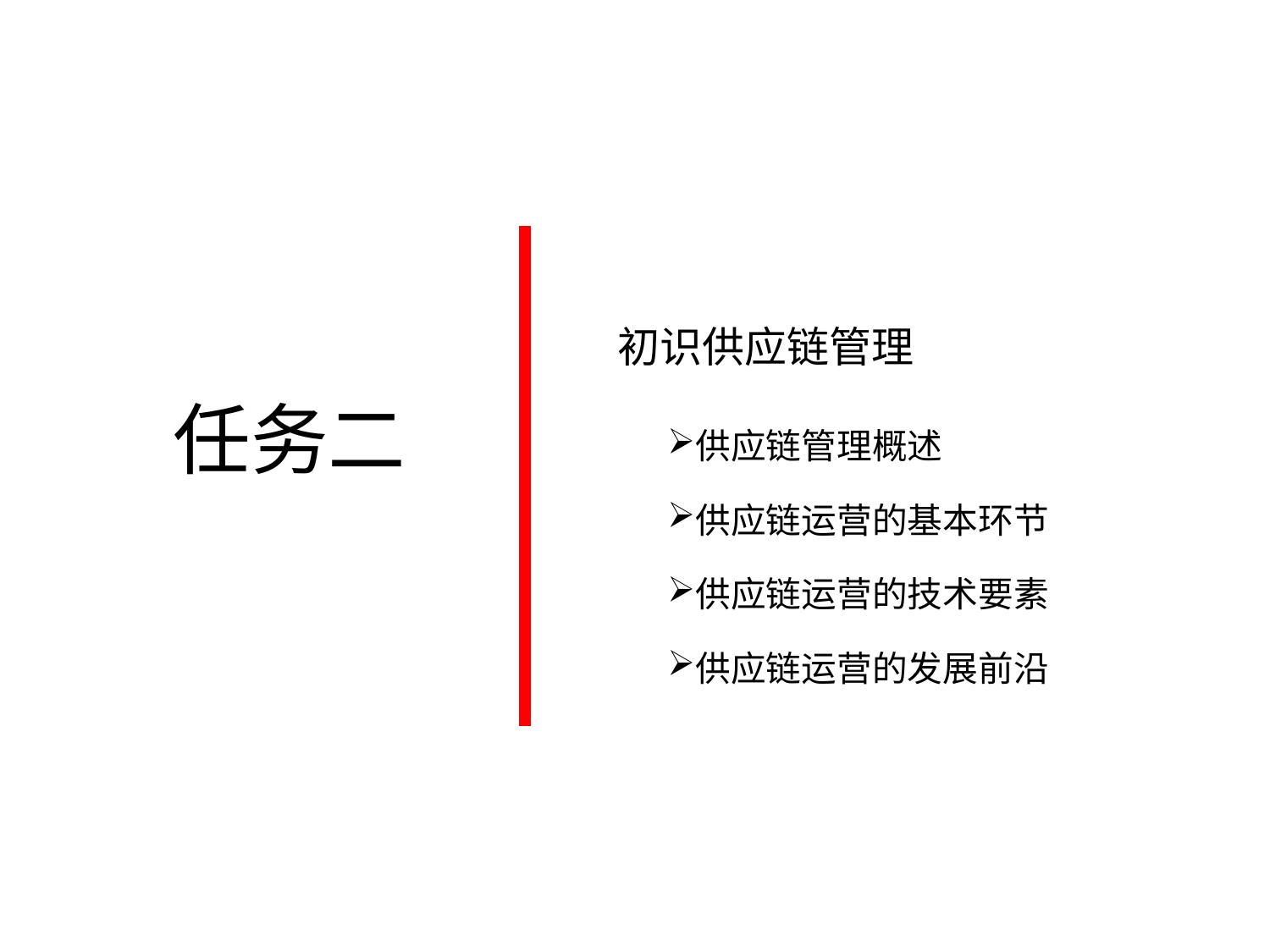

初识供应链管理
供应链管理概述
供应链运营的基本环节
供应链运营的技术要素
供应链运营的发展前沿

任务二